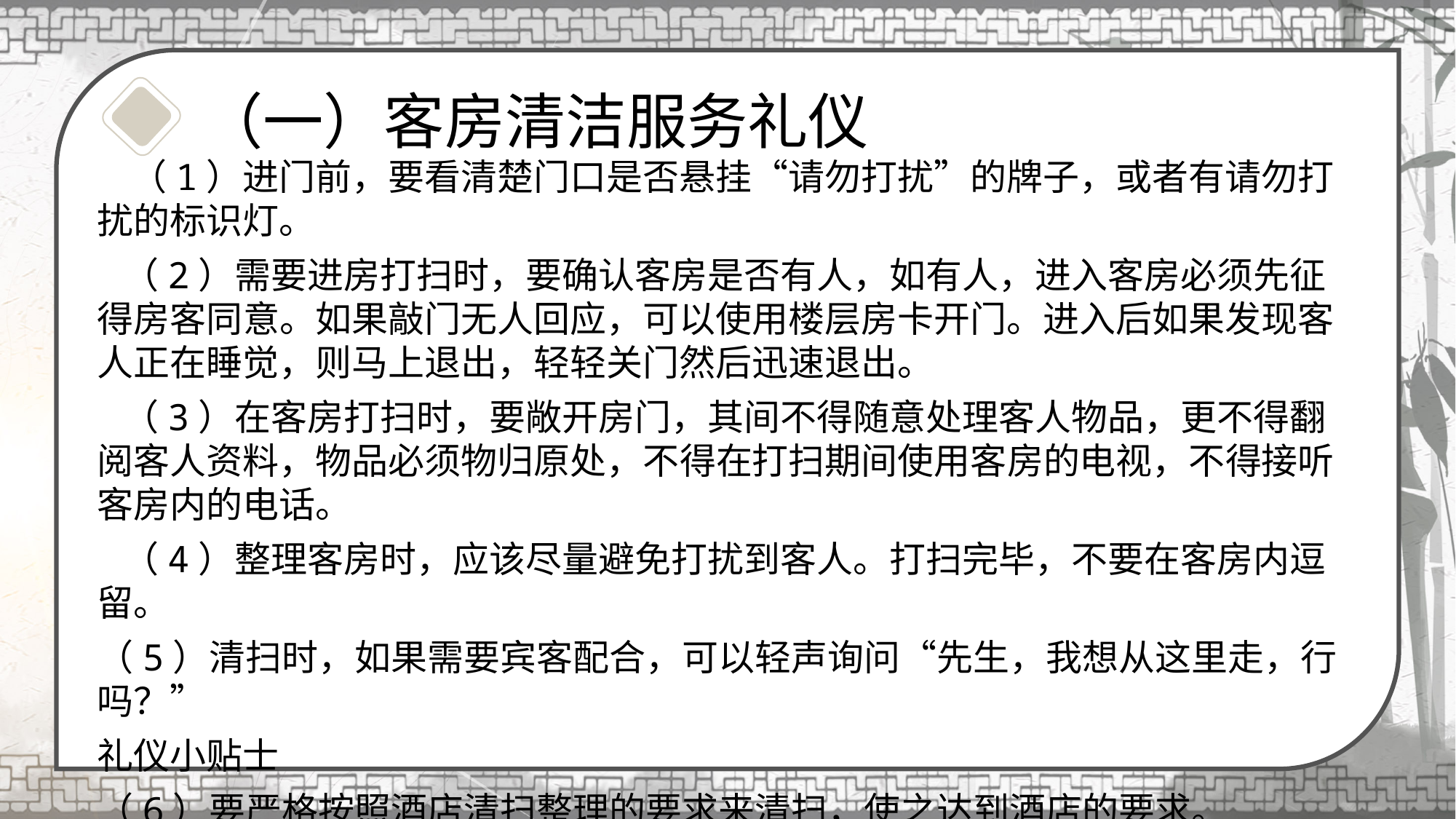

（一）客房清洁服务礼仪
   （1）进门前，要看清楚门口是否悬挂“请勿打扰”的牌子，或者有请勿打扰的标识灯。
  （2）需要进房打扫时，要确认客房是否有人，如有人，进入客房必须先征得房客同意。如果敲门无人回应，可以使用楼层房卡开门。进入后如果发现客人正在睡觉，则马上退出，轻轻关门然后迅速退出。
  （3）在客房打扫时，要敞开房门，其间不得随意处理客人物品，更不得翻阅客人资料，物品必须物归原处，不得在打扫期间使用客房的电视，不得接听客房内的电话。
  （4）整理客房时，应该尽量避免打扰到客人。打扫完毕，不要在客房内逗留。
（5）清扫时，如果需要宾客配合，可以轻声询问“先生，我想从这里走，行吗？”
礼仪小贴士
（6）要严格按照酒店清扫整理的要求来清扫，使之达到酒店的要求。
1.11.1什么是仪容什么是仪容